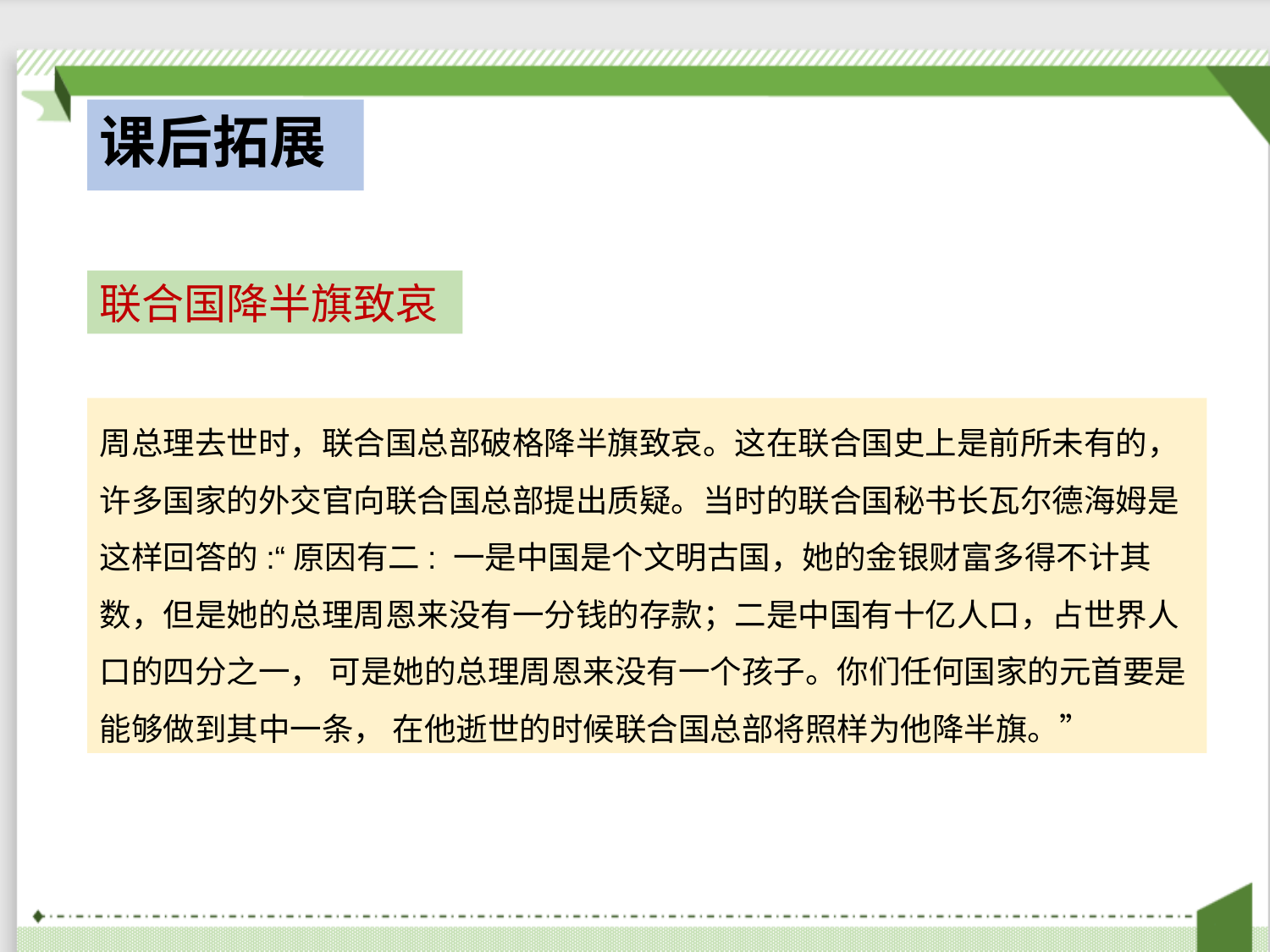

# 课后拓展
联合国降半旗致哀
周总理去世时，联合国总部破格降半旗致哀。这在联合国史上是前所未有的，许多国家的外交官向联合国总部提出质疑。当时的联合国秘书长瓦尔德海姆是这样回答的:“原因有二: 一是中国是个文明古国，她的金银财富多得不计其数，但是她的总理周恩来没有一分钱的存款；二是中国有十亿人口，占世界人口的四分之一， 可是她的总理周恩来没有一个孩子。你们任何国家的元首要是能够做到其中一条， 在他逝世的时候联合国总部将照样为他降半旗。”